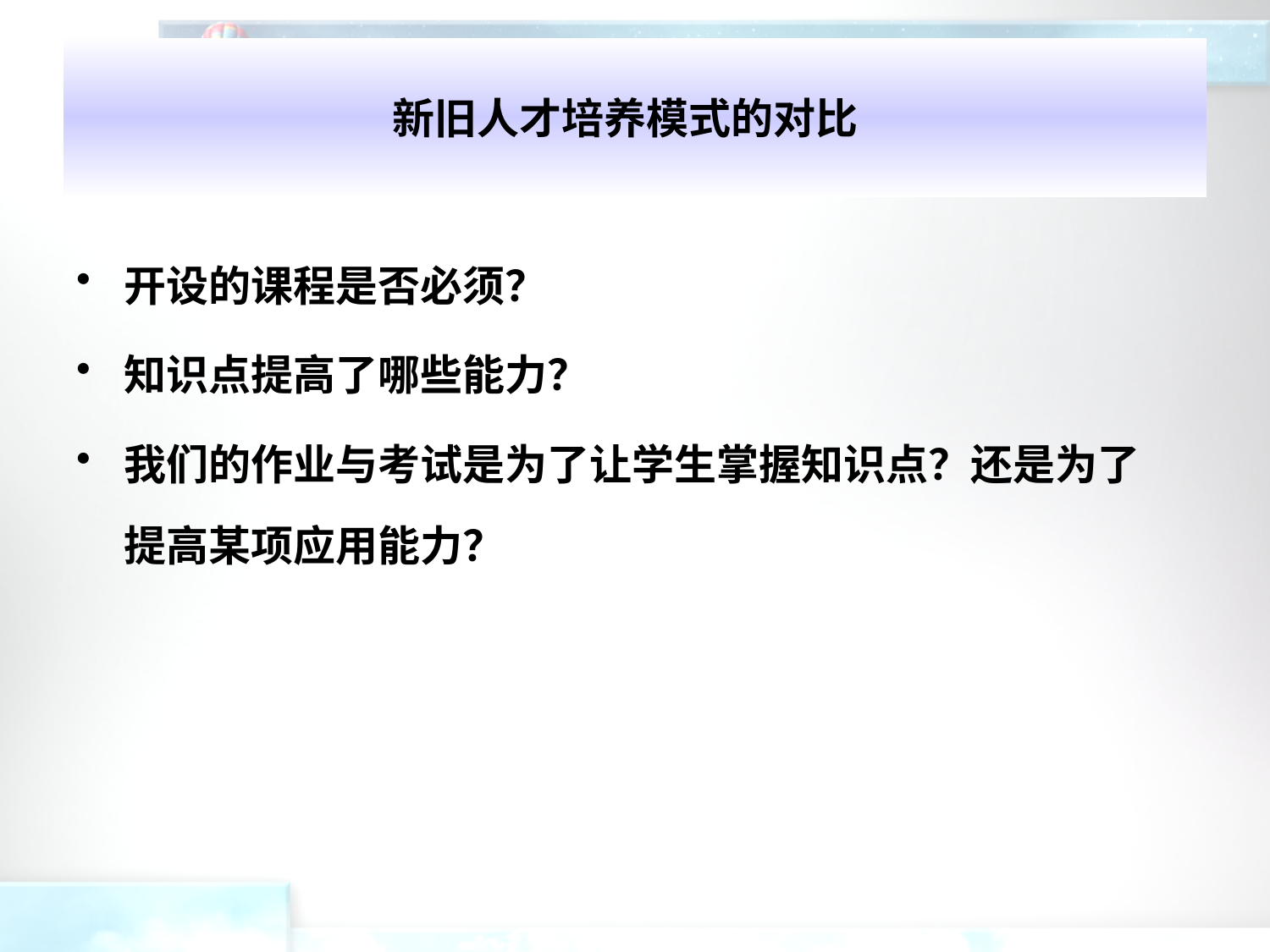

# 新旧人才培养模式的对比
开设的课程是否必须？
知识点提高了哪些能力？
我们的作业与考试是为了让学生掌握知识点？还是为了提高某项应用能力？